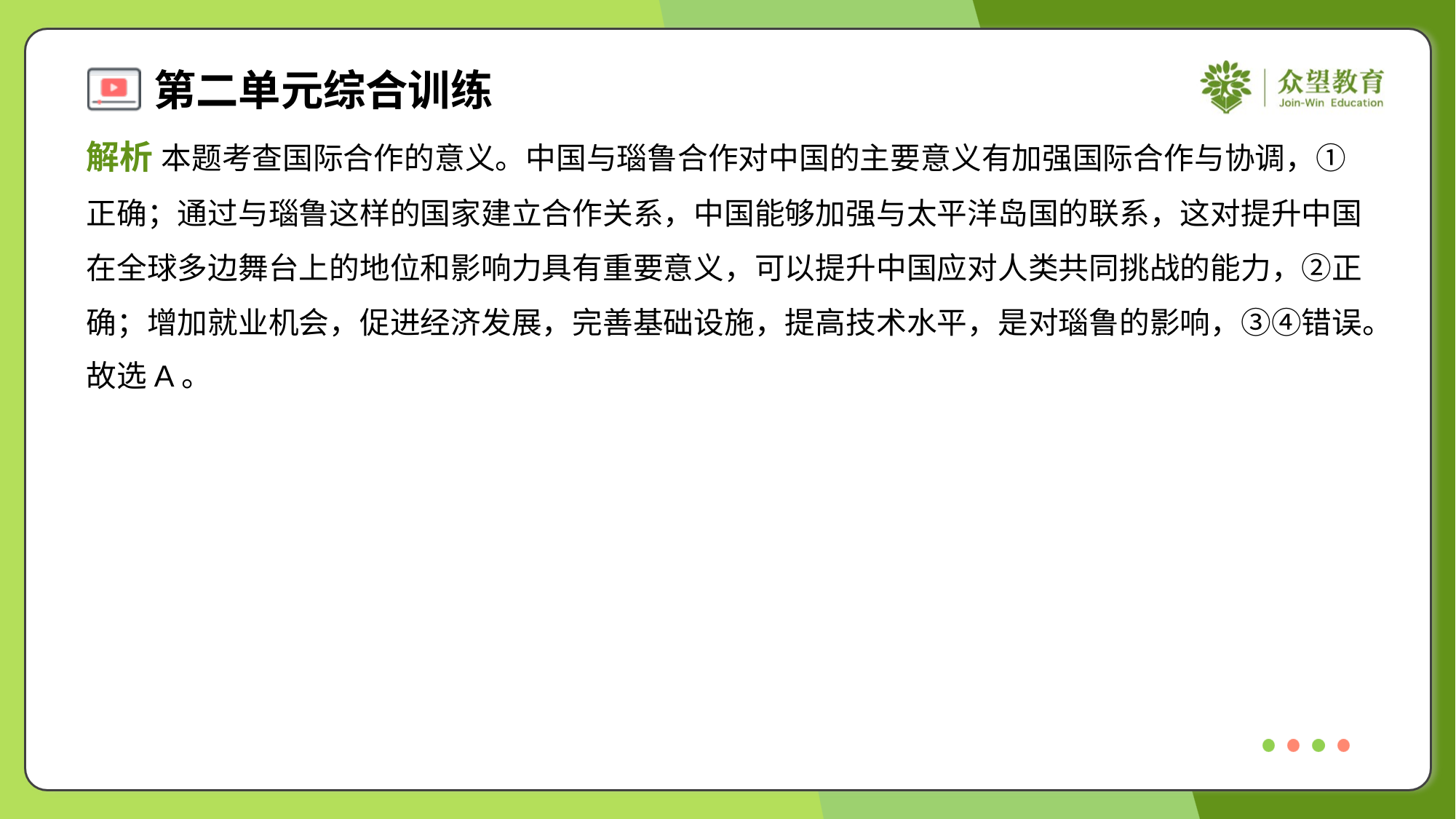

解析 本题考查国际合作的意义。中国与瑙鲁合作对中国的主要意义有加强国际合作与协调，①
正确；通过与瑙鲁这样的国家建立合作关系，中国能够加强与太平洋岛国的联系，这对提升中国
在全球多边舞台上的地位和影响力具有重要意义，可以提升中国应对人类共同挑战的能力，②正
确；增加就业机会，促进经济发展，完善基础设施，提高技术水平，是对瑙鲁的影响，③④错误。
故选A。